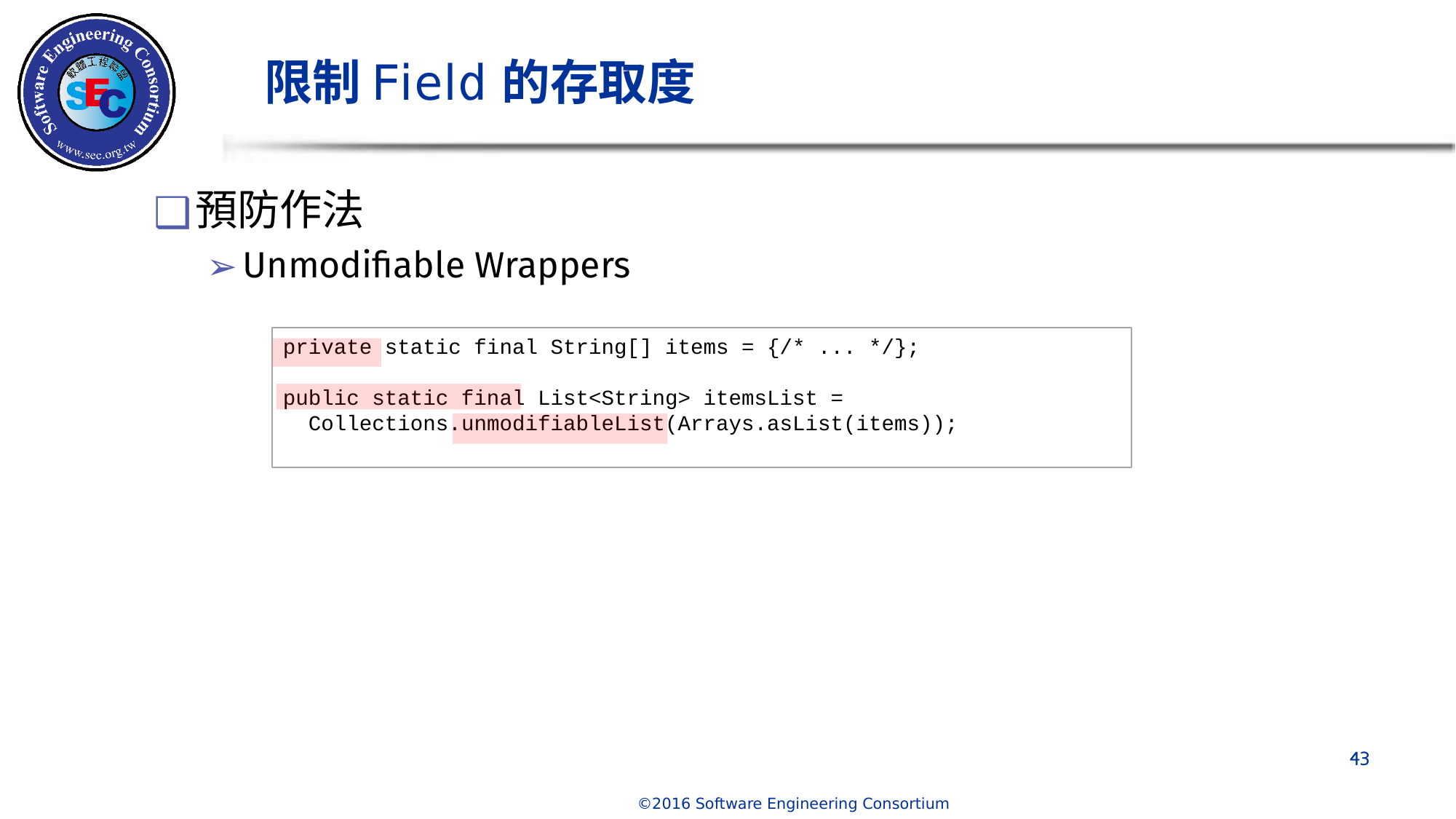

# 限制Field的存取度
預防作法
Unmodifiable Wrappers
private static final String[] items = {/* ... */};

public static final List<String> itemsList =
  Collections.unmodifiableList(Arrays.asList(items));

43